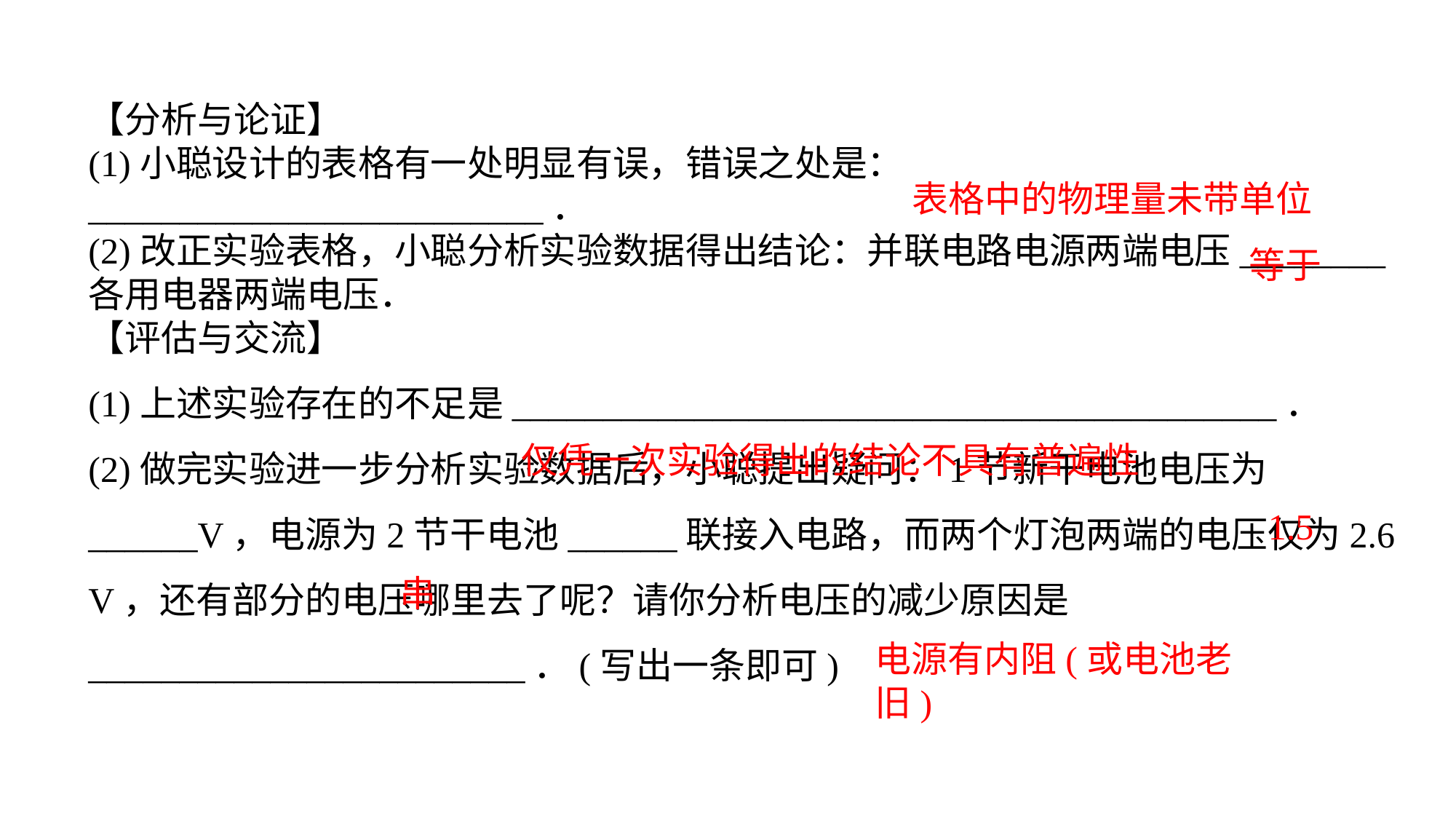

【分析与论证】(1)小聪设计的表格有一处明显有误，错误之处是：_________________________．(2)改正实验表格，小聪分析实验数据得出结论：并联电路电源两端电压________各用电器两端电压．【评估与交流】(1)上述实验存在的不足是__________________________________________．
(2)做完实验进一步分析实验数据后，小聪提出疑问：1节新干电池电压为 ______V，电源为2节干电池______联接入电路，而两个灯泡两端的电压仅为2.6 V，还有部分的电压哪里去了呢？请你分析电压的减少原因是________________________．(写出一条即可)
表格中的物理量未带单位
等于
仅凭一次实验得出的结论不具有普遍性
1.5
串
电源有内阻(或电池老旧)